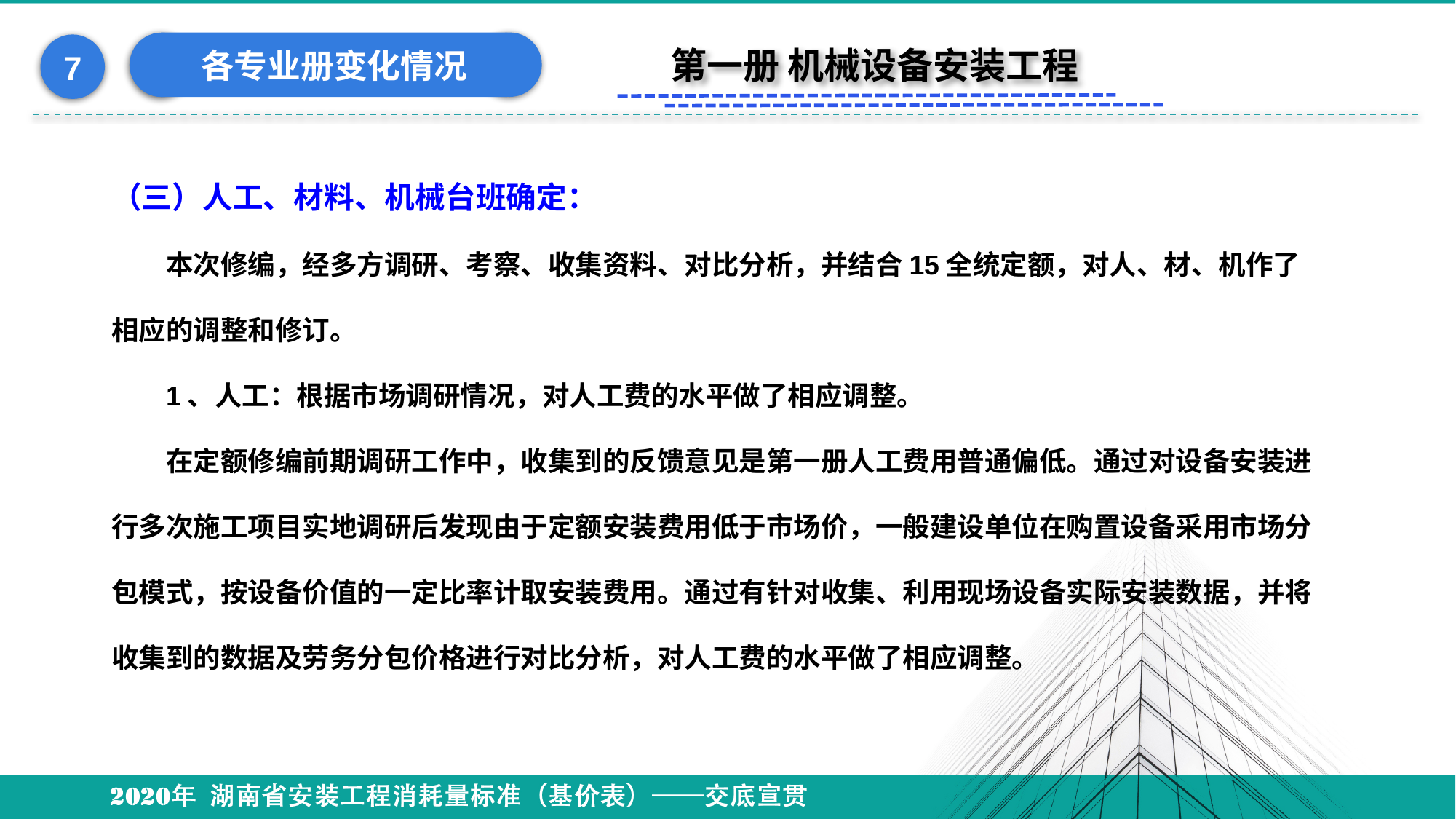

各专业册变化情况

7
第一册 机械设备安装工程
#
（三）人工、材料、机械台班确定：
本次修编，经多方调研、考察、收集资料、对比分析，并结合15全统定额，对人、材、机作了相应的调整和修订。
1、人工：根据市场调研情况，对人工费的水平做了相应调整。
在定额修编前期调研工作中，收集到的反馈意见是第一册人工费用普通偏低。通过对设备安装进行多次施工项目实地调研后发现由于定额安装费用低于市场价，一般建设单位在购置设备采用市场分包模式，按设备价值的一定比率计取安装费用。通过有针对收集、利用现场设备实际安装数据，并将收集到的数据及劳务分包价格进行对比分析，对人工费的水平做了相应调整。